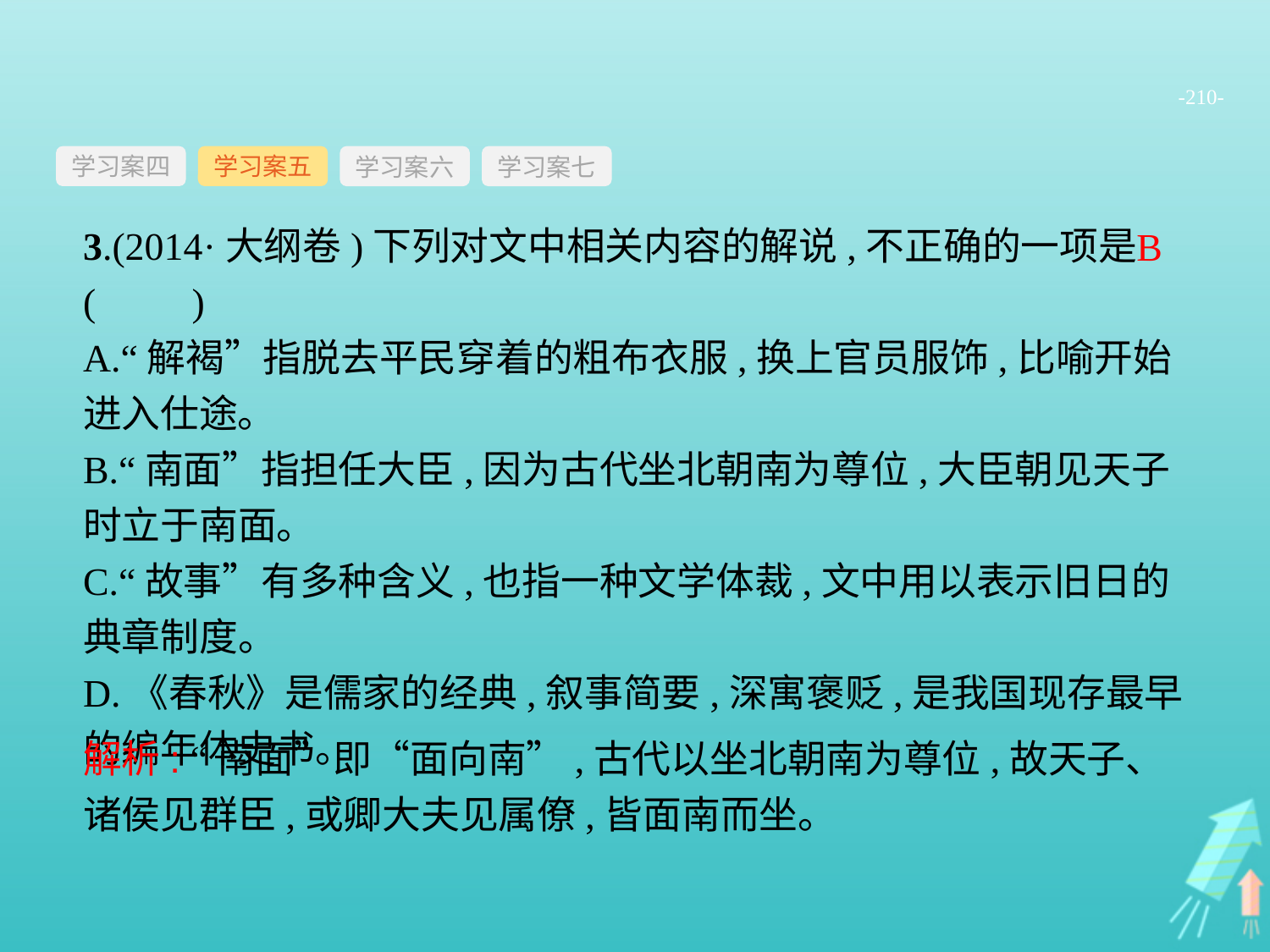

-210-
学习案四
学习案六
学习案七
学习案五
3.(2014·大纲卷)下列对文中相关内容的解说,不正确的一项是(　　)
A.“解褐”指脱去平民穿着的粗布衣服,换上官员服饰,比喻开始进入仕途。
B.“南面”指担任大臣,因为古代坐北朝南为尊位,大臣朝见天子时立于南面。
C.“故事”有多种含义,也指一种文学体裁,文中用以表示旧日的典章制度。
D.《春秋》是儒家的经典,叙事简要,深寓褒贬,是我国现存最早的编年体史书。
B
解析: “南面”即“面向南”,古代以坐北朝南为尊位,故天子、诸侯见群臣,或卿大夫见属僚,皆面南而坐。